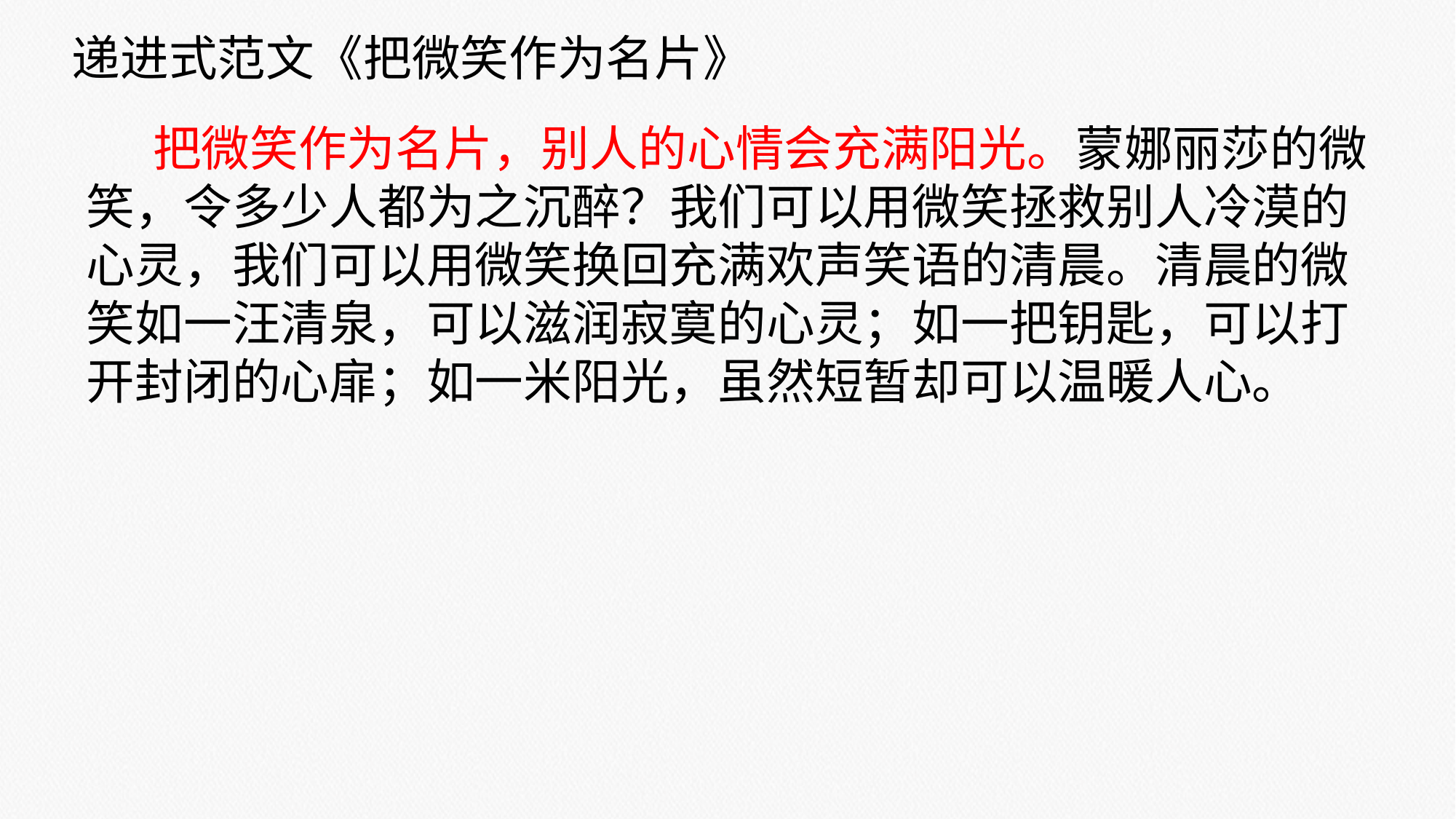

递进式范文《把微笑作为名片》
     把微笑作为名片，别人的心情会充满阳光。蒙娜丽莎的微笑，令多少人都为之沉醉？我们可以用微笑拯救别人冷漠的心灵，我们可以用微笑换回充满欢声笑语的清晨。清晨的微笑如一汪清泉，可以滋润寂寞的心灵；如一把钥匙，可以打开封闭的心扉；如一米阳光，虽然短暂却可以温暖人心。